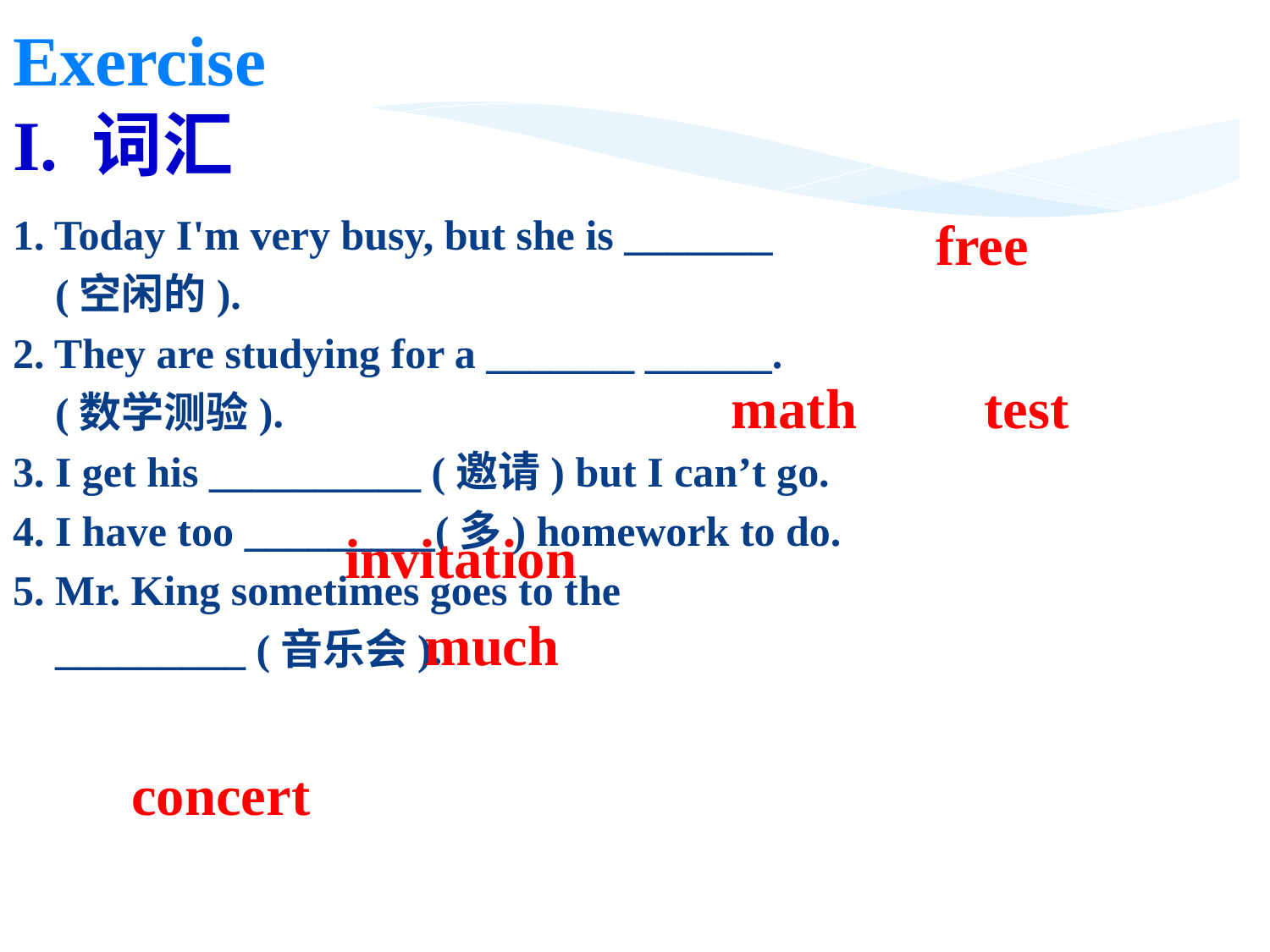

Exercise
I. 词汇
free
1. Today I'm very busy, but she is _______
    (空闲的).
2. They are studying for a _______ ______.
    (数学测验).
3. I get his __________ (邀请) but I can’t go.
4. I have too _________(多) homework to do.
5. Mr. King sometimes goes to the
    _________ (音乐会).
math         test
invitation
much
concert